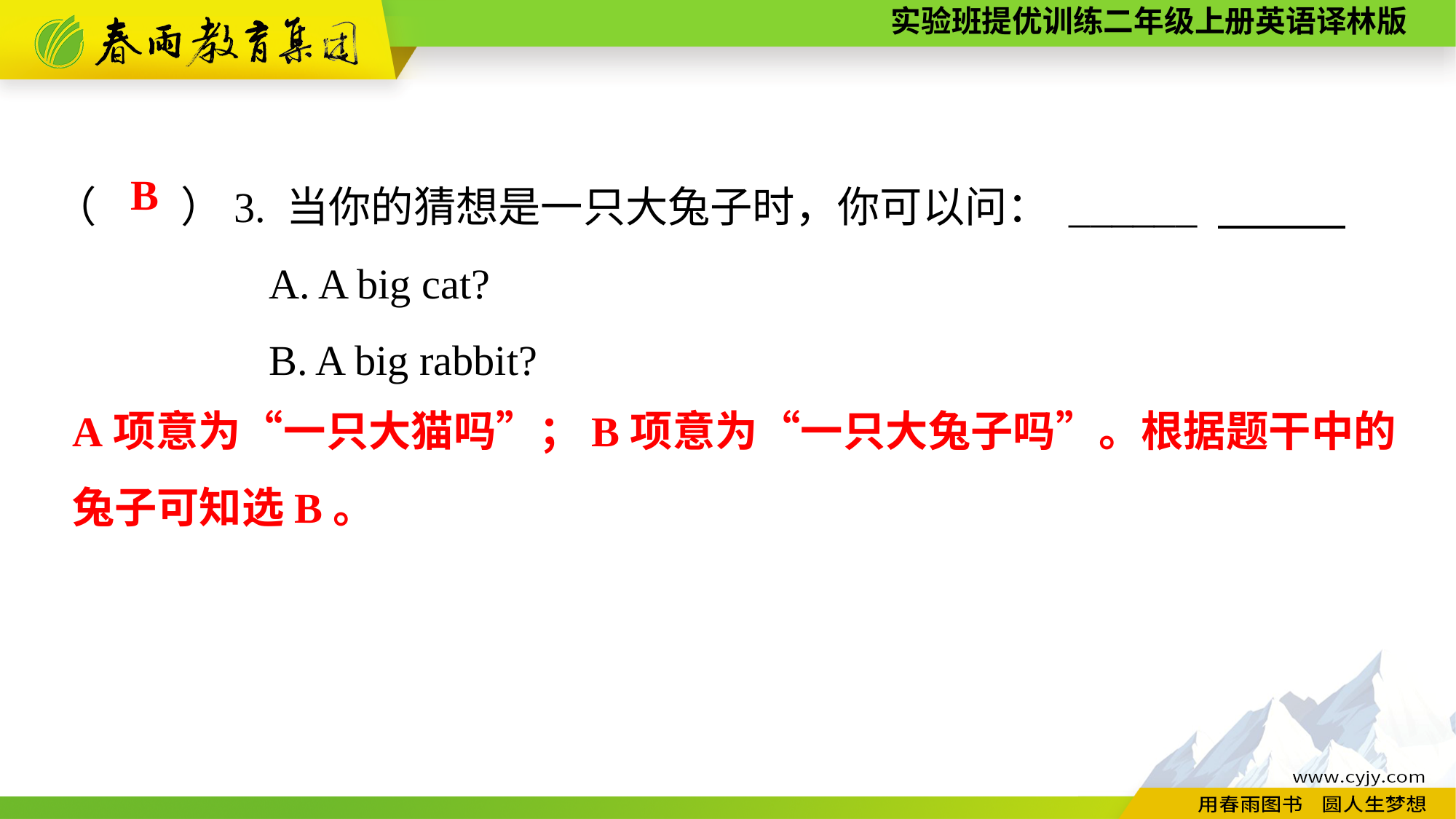

（　　）3. 当你的猜想是一只大兔子时，你可以问： ______
A. A big cat?
B. A big rabbit?
B
A项意为“一只大猫吗”；B项意为“一只大兔子吗”。根据题干中的兔子可知选B。